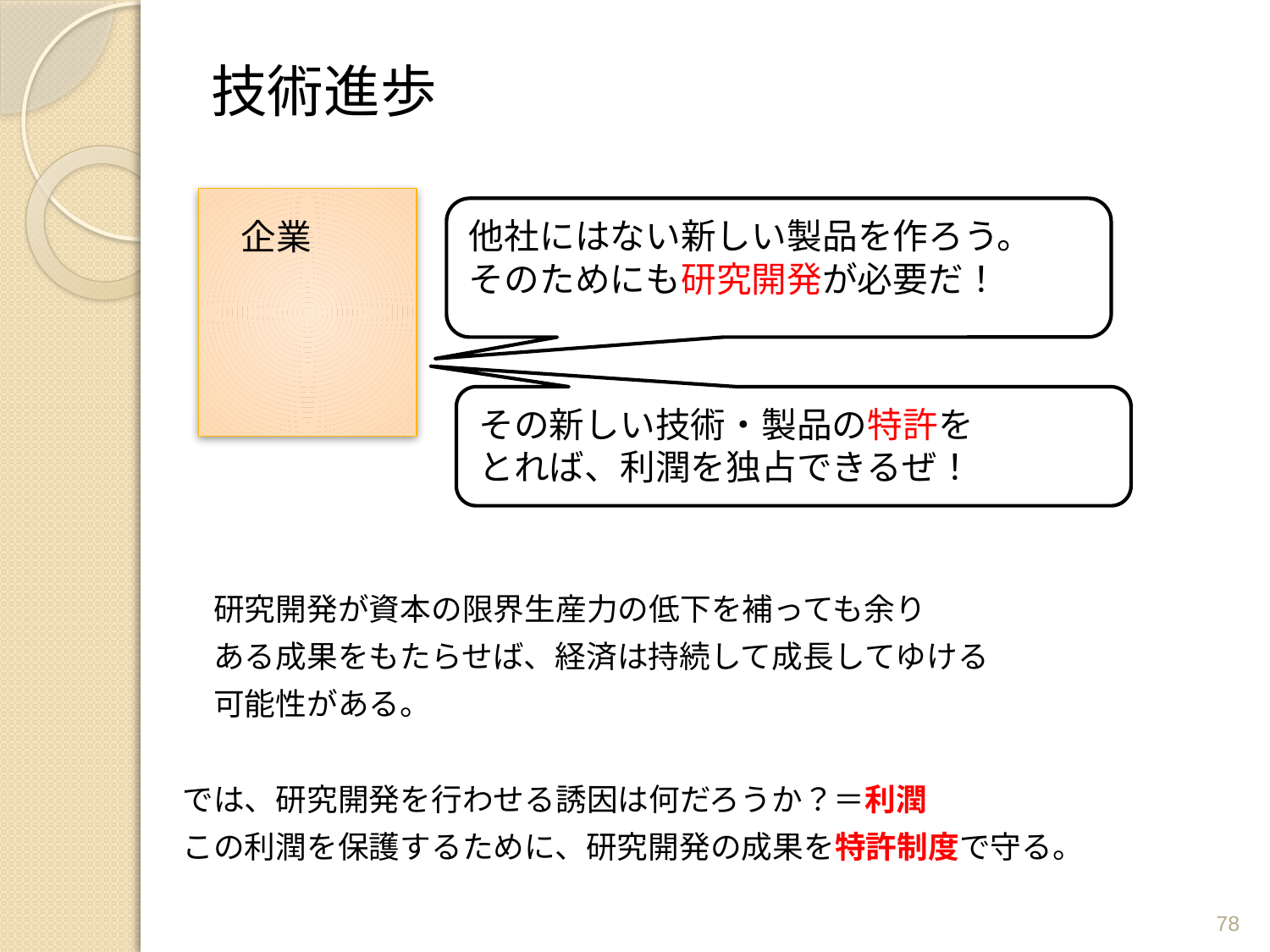

技術進歩

企業
他社にはない新しい製品を作ろう。
そのためにも研究開発が必要だ！

その新しい技術・製品の特許をとれば、利潤を独占できるぜ！

　研究開発が資本の限界生産力の低下を補っても余り
　ある成果をもたらせば、経済は持続して成長してゆける
　可能性がある。

では、研究開発を行わせる誘因は何だろうか？＝利潤
この利潤を保護するために、研究開発の成果を特許制度で守る。

78